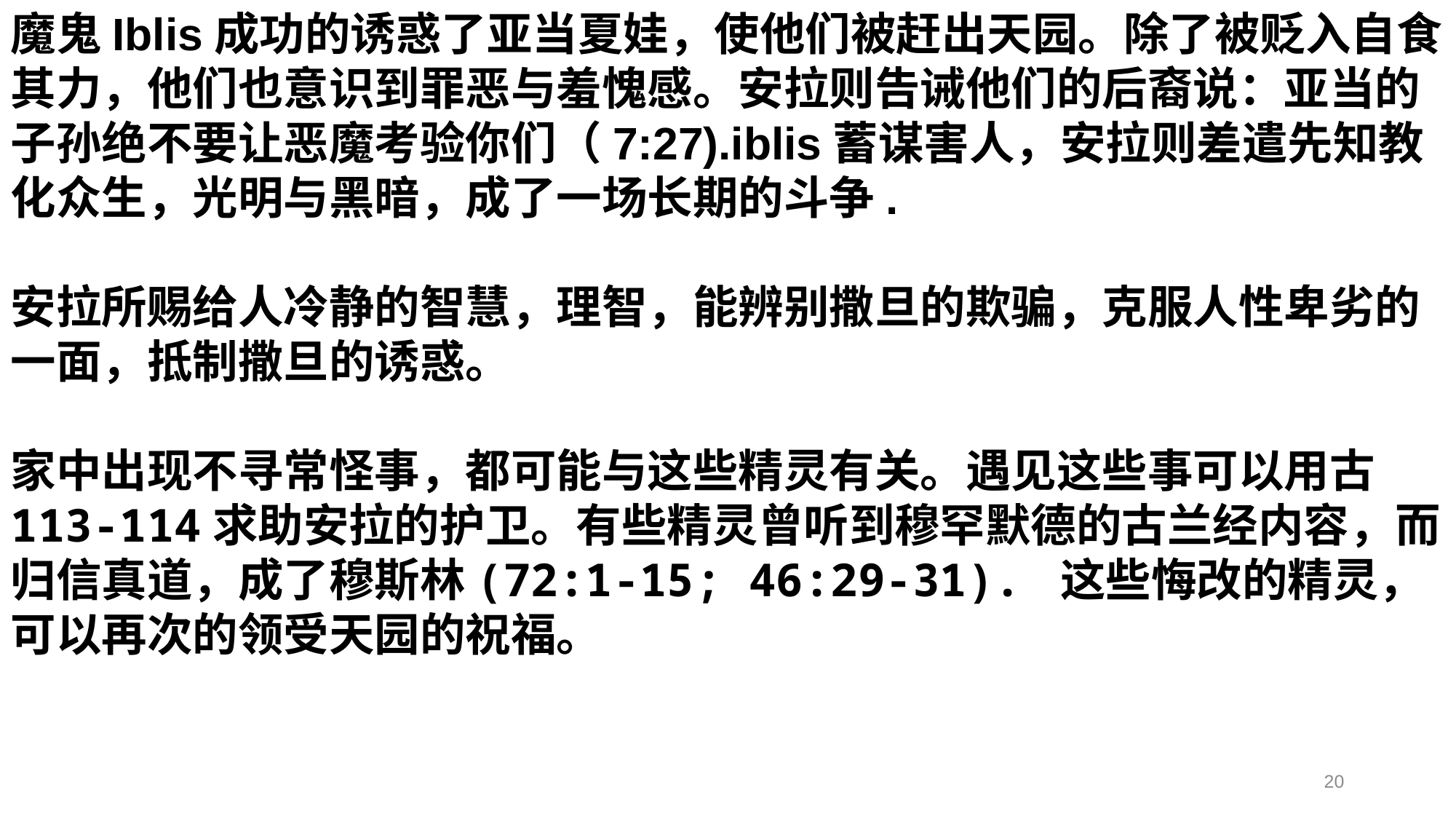

魔鬼Iblis成功的诱惑了亚当夏娃，使他们被赶出天园。除了被贬入自食其力，他们也意识到罪恶与羞愧感。安拉则告诫他们的后裔说：亚当的子孙绝不要让恶魔考验你们（7:27).iblis蓄谋害人，安拉则差遣先知教化众生，光明与黑暗，成了一场长期的斗争.

安拉所赐给人冷静的智慧，理智，能辨别撒旦的欺骗，克服人性卑劣的一面，抵制撒旦的诱惑。

家中出现不寻常怪事，都可能与这些精灵有关。遇见这些事可以用古113-114求助安拉的护卫。有些精灵曾听到穆罕默德的古兰经内容，而归信真道，成了穆斯林(72:1-15; 46:29-31). 这些悔改的精灵，可以再次的领受天园的祝福。
20